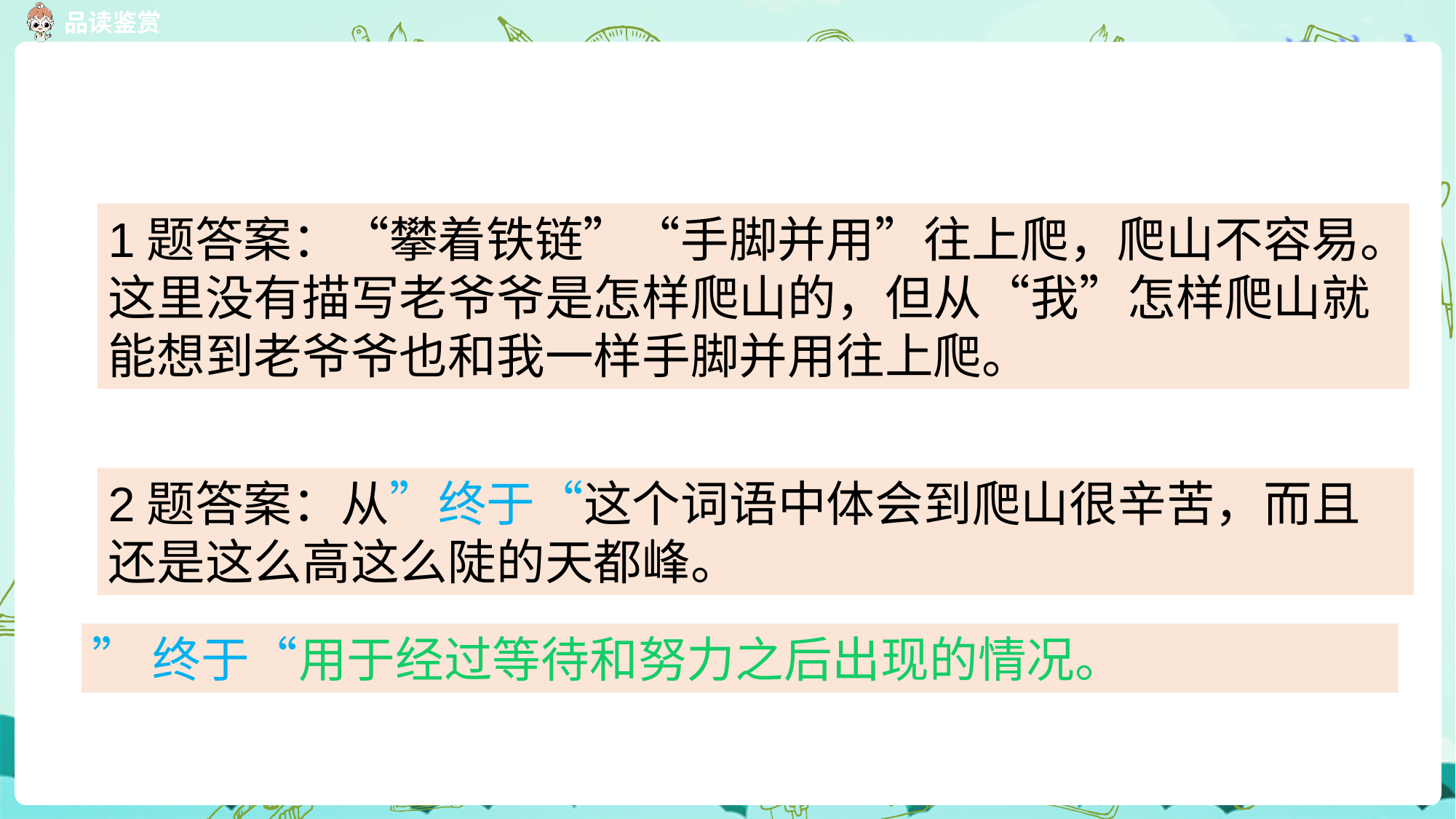

1题答案：“攀着铁链”“手脚并用”往上爬，爬山不容易。这里没有描写老爷爷是怎样爬山的，但从“我”怎样爬山就能想到老爷爷也和我一样手脚并用往上爬。
2题答案：从”终于“这个词语中体会到爬山很辛苦，而且还是这么高这么陡的天都峰。
”终于“用于经过等待和努力之后出现的情况。